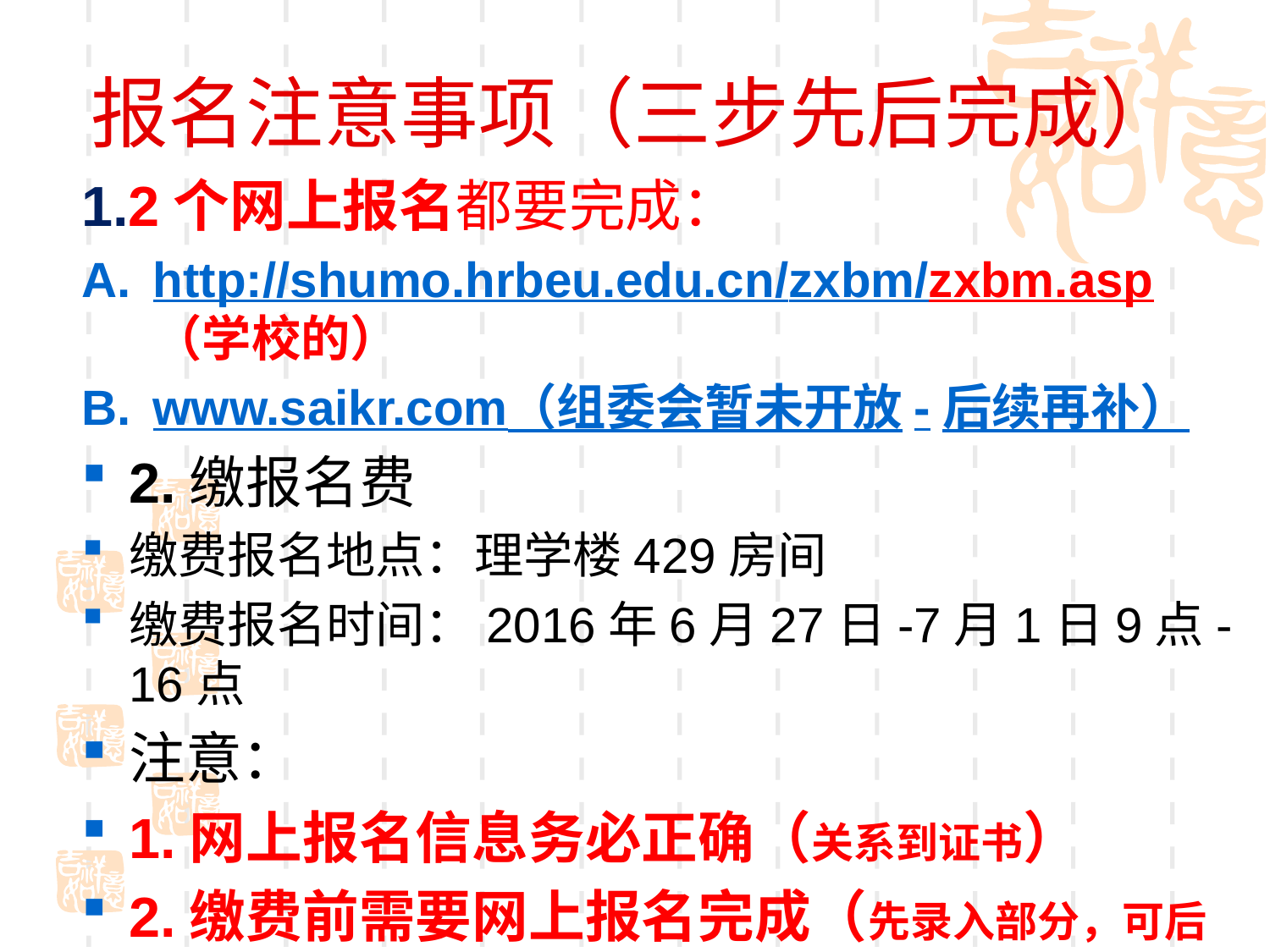

# 报名注意事项（三步先后完成）
1.2个网上报名都要完成：
http://shumo.hrbeu.edu.cn/zxbm/zxbm.asp（学校的）
www.saikr.com（组委会暂未开放-后续再补）
2.缴报名费
缴费报名地点：理学楼429房间
缴费报名时间：2016年6月27日-7月1日9点-16点
注意：
1.网上报名信息务必正确（关系到证书）
2.缴费前需要网上报名完成（先录入部分，可后补充修改）